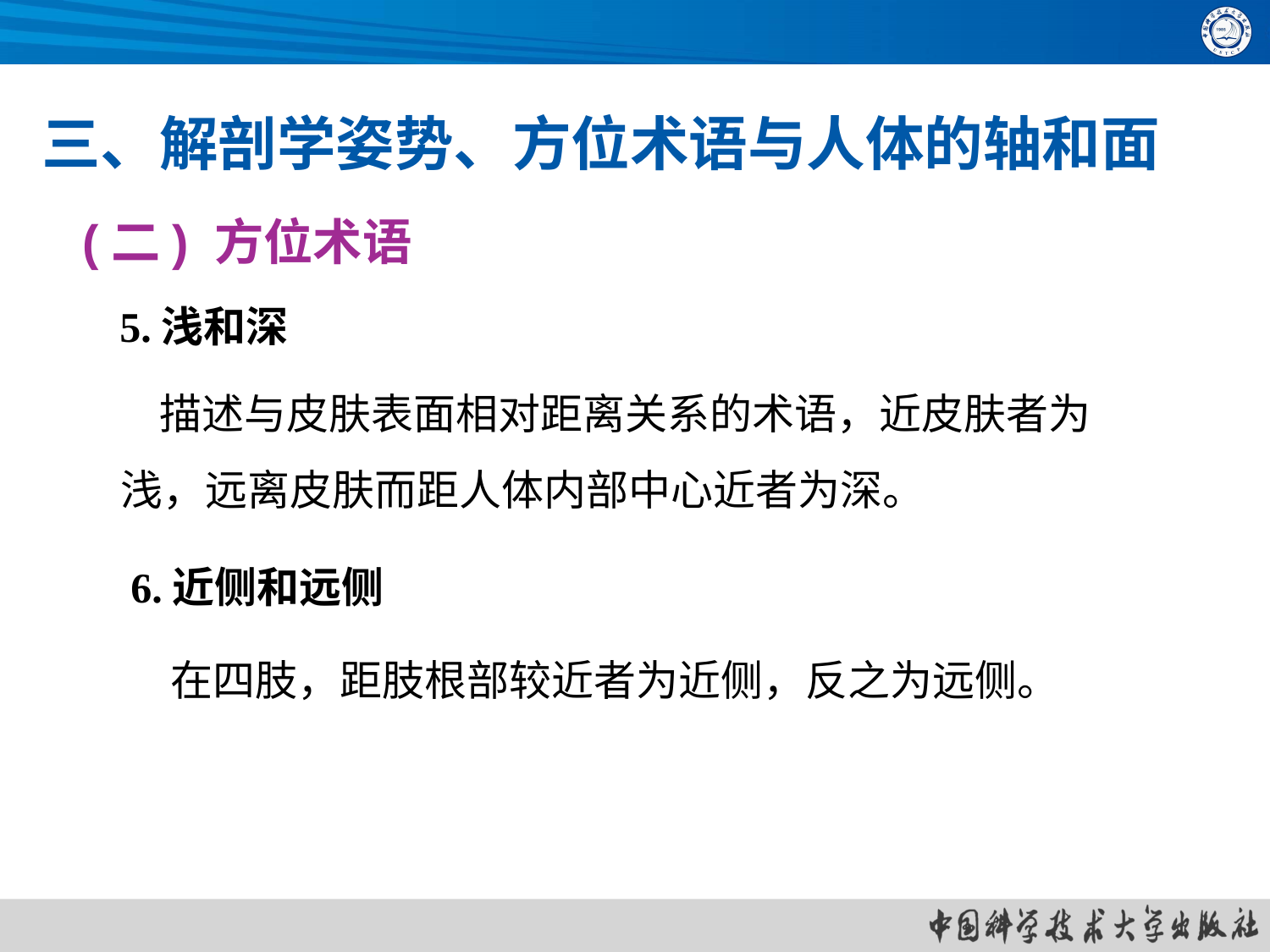

三、解剖学姿势、方位术语与人体的轴和面
(二) 方位术语
5.浅和深
   描述与皮肤表面相对距离关系的术语，近皮肤者为浅，远离皮肤而距人体内部中心近者为深。
6.近侧和远侧
   在四肢，距肢根部较近者为近侧，反之为远侧。